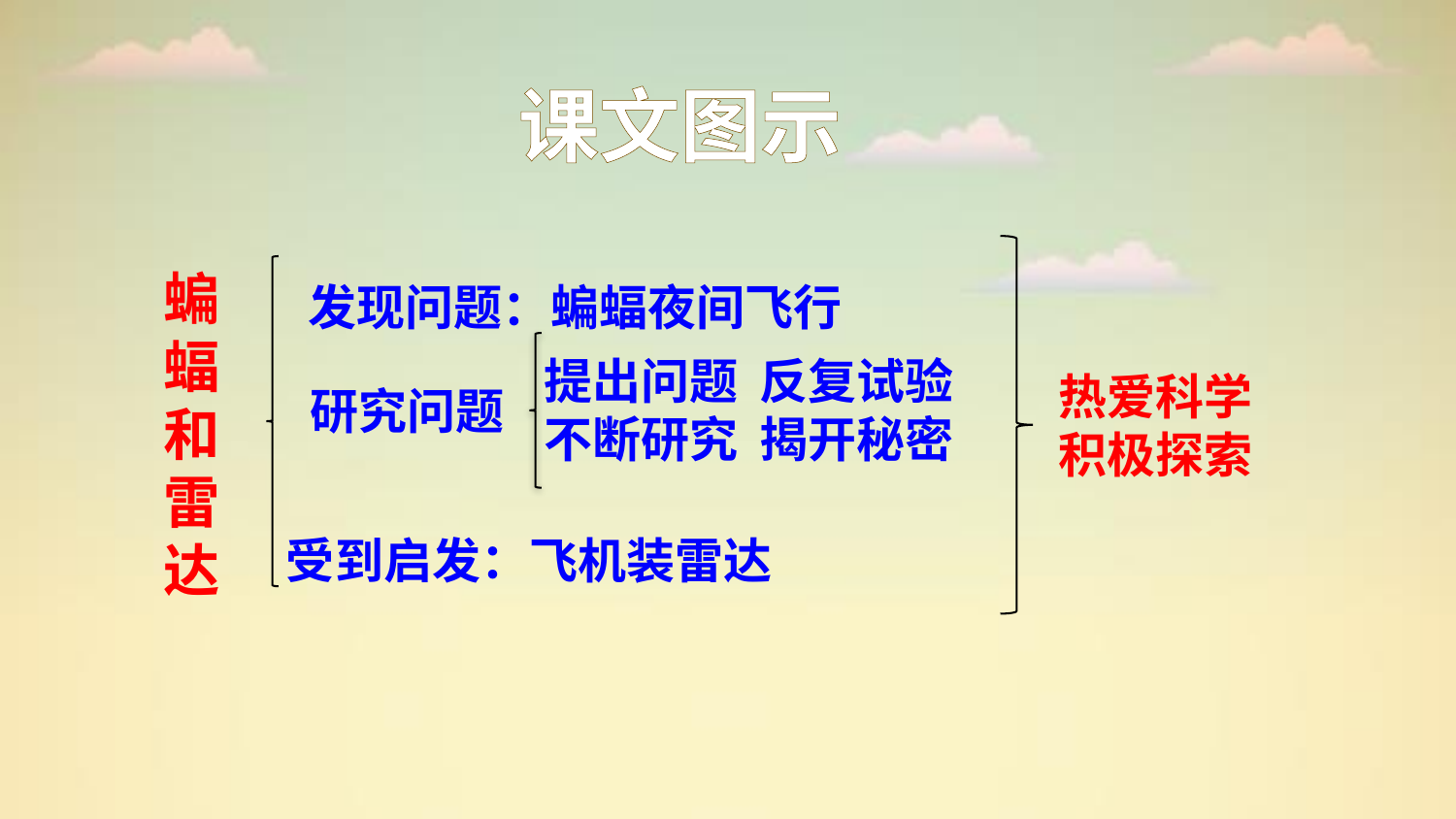

课文图示

发现问题：蝙蝠夜间飞行
蝙蝠和雷达

提出问题  反复试验
不断研究  揭开秘密
热爱科学
积极探索
研究问题
受到启发：飞机装雷达